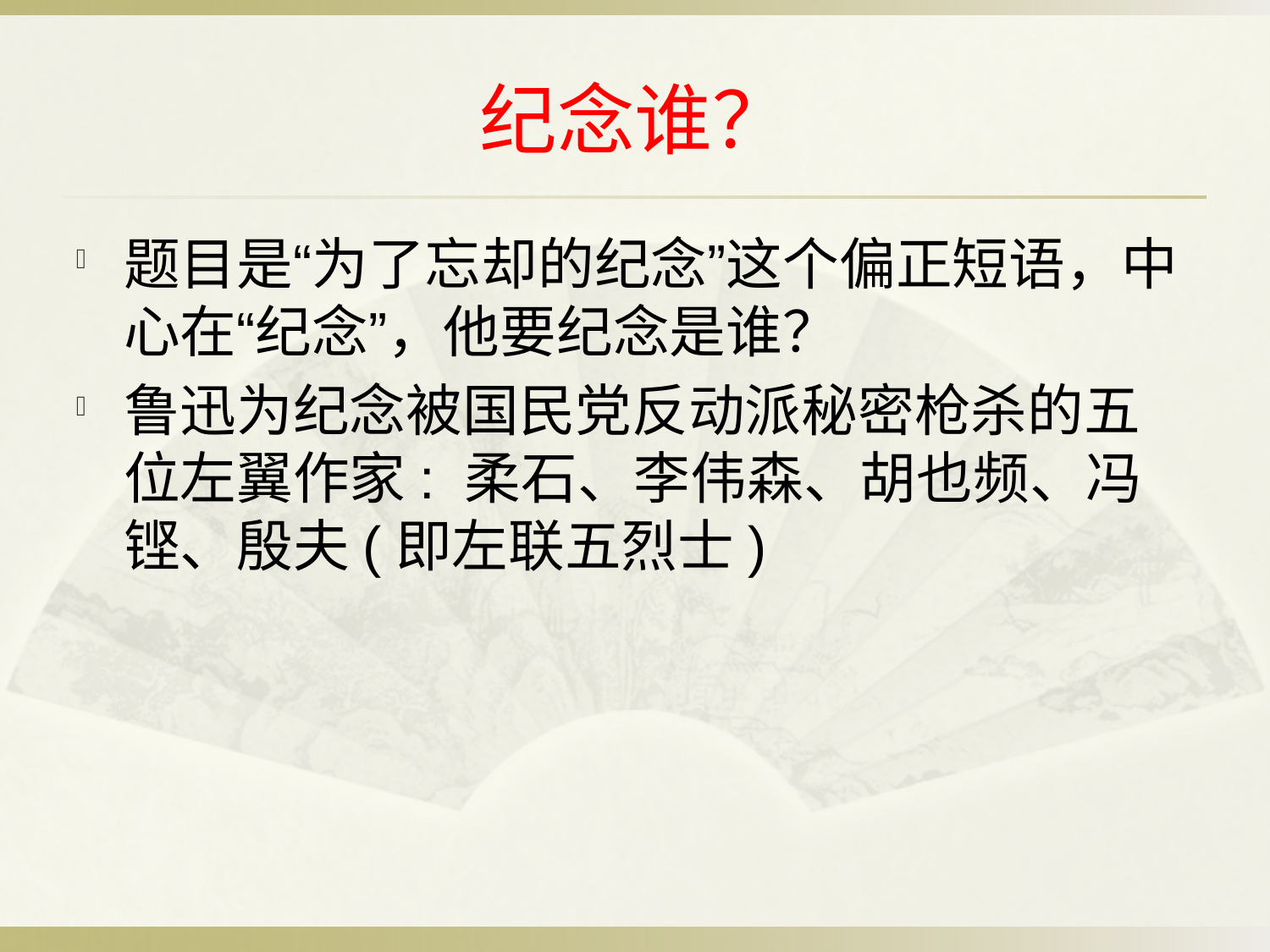

# 纪念谁？
题目是“为了忘却的纪念”这个偏正短语，中心在“纪念”，他要纪念是谁？
鲁迅为纪念被国民党反动派秘密枪杀的五位左翼作家: 柔石、李伟森、胡也频、冯铿、殷夫(即左联五烈士)